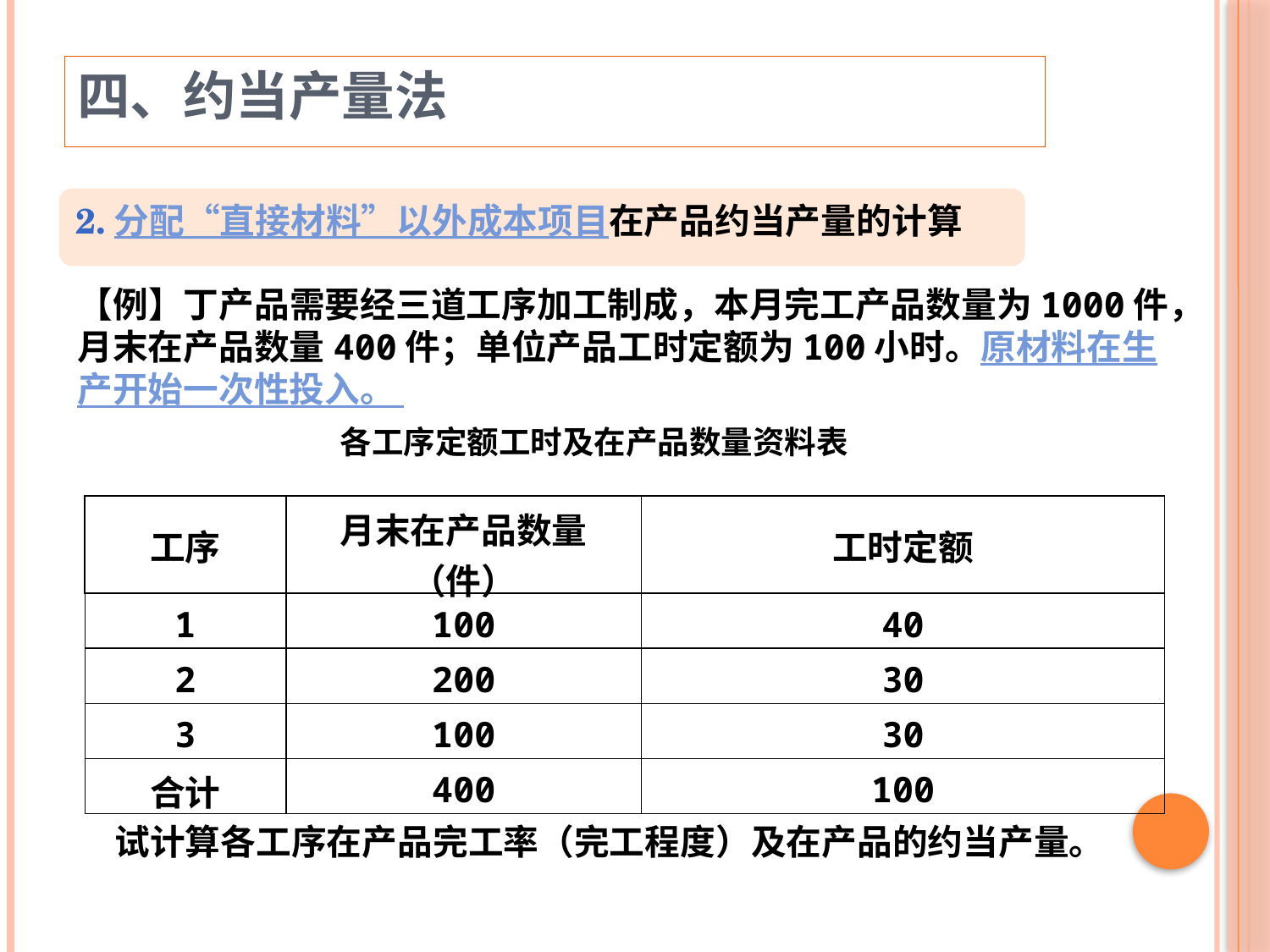

四、约当产量法
2.分配“直接材料”以外成本项目在产品约当产量的计算
【例】丁产品需要经三道工序加工制成，本月完工产品数量为1000件，月末在产品数量400件；单位产品工时定额为100小时。原材料在生产开始一次性投入。
各工序定额工时及在产品数量资料表
| 工序 | 月末在产品数量（件） | 工时定额 |
| --- | --- | --- |
| 1 | 100 | 40 |
| 2 | 200 | 30 |
| 3 | 100 | 30 |
| 合计 | 400 | 100 |
试计算各工序在产品完工率（完工程度）及在产品的约当产量。